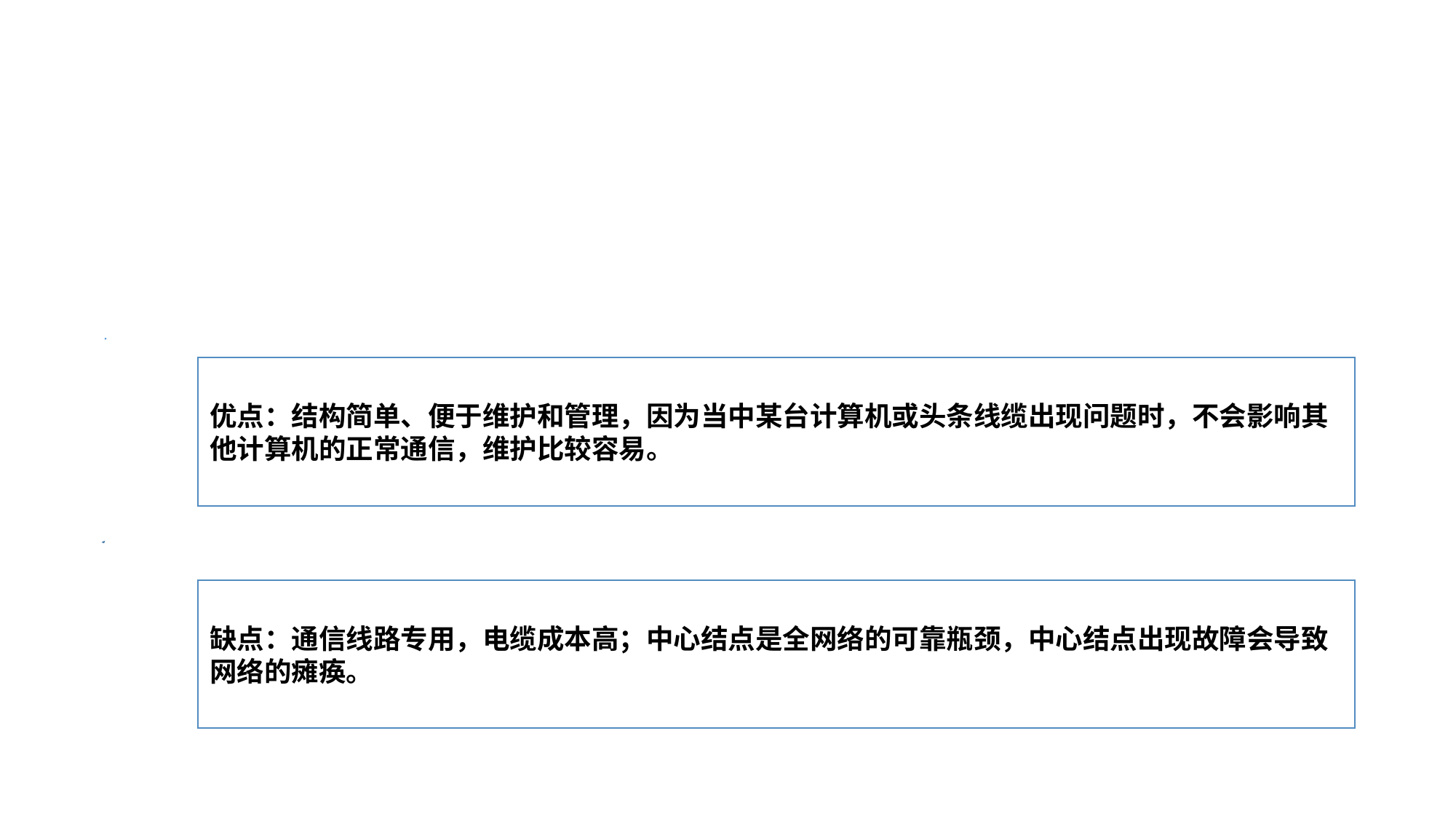

优点：结构简单、便于维护和管理，因为当中某台计算机或头条线缆出现问题时，不会影响其他计算机的正常通信，维护比较容易。
缺点：通信线路专用，电缆成本高；中心结点是全网络的可靠瓶颈，中心结点出现故障会导致网络的瘫痪。